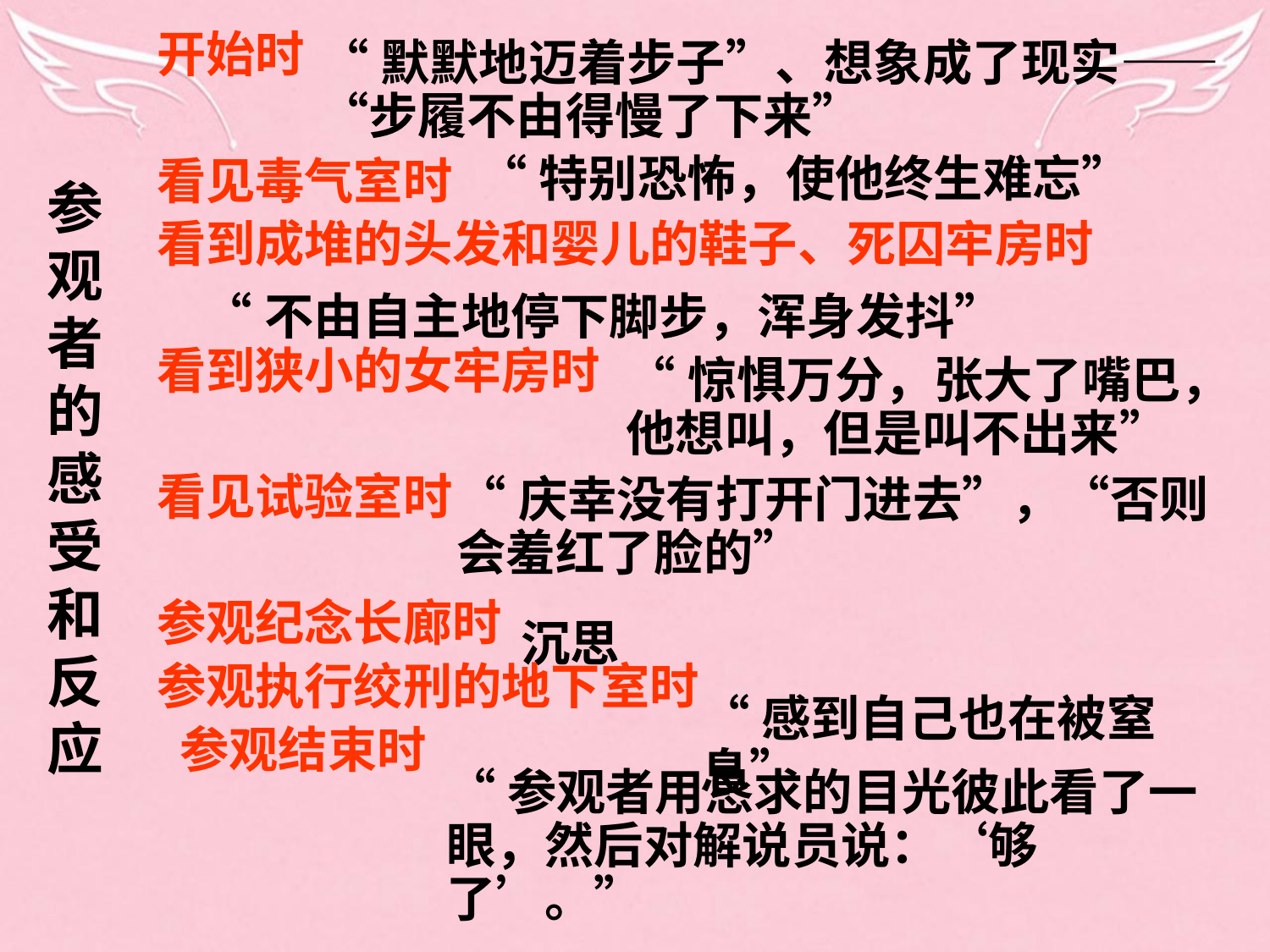

开始时

看见毒气室时
看到成堆的头发和婴儿的鞋子、死囚牢房时

看到狭小的女牢房时

看见试验室时

参观纪念长廊时
参观执行绞刑的地下室时
 参观结束时
“默默地迈着步子”、想象成了现实——“步履不由得慢了下来”

“特别恐怖，使他终生难忘”

参 观 者 的 感 受 和 反 应
“不由自主地停下脚步，浑身发抖”

“惊惧万分，张大了嘴巴，他想叫，但是叫不出来”
“庆幸没有打开门进去”，“否则会羞红了脸的”

沉思
“感到自己也在被窒息”

“参观者用恳求的目光彼此看了一眼，然后对解说员说：‘够了’。”